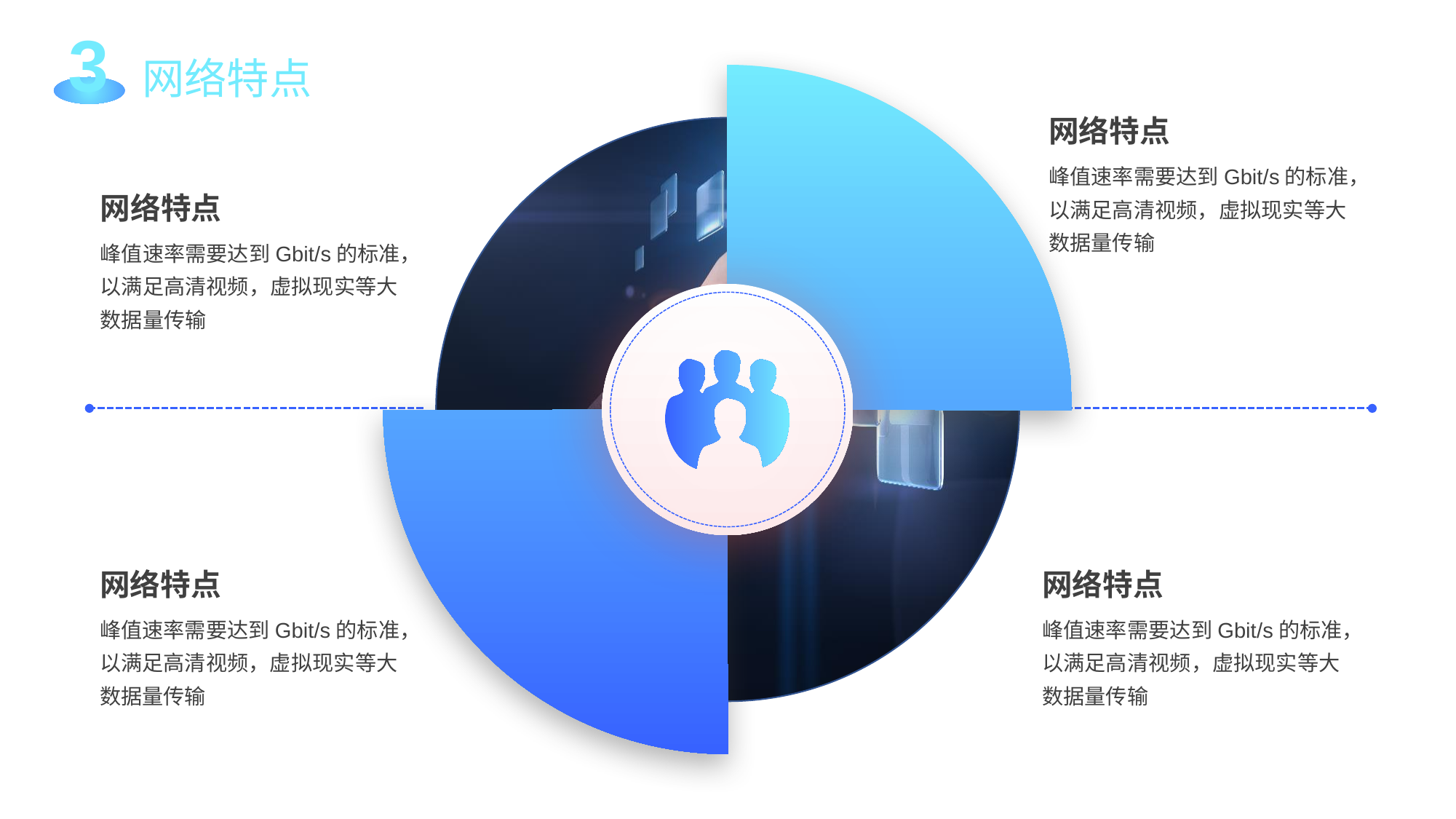

3

网络特点

网络特点
峰值速率需要达到Gbit/s的标准，以满足高清视频，虚拟现实等大数据量传输
网络特点
峰值速率需要达到Gbit/s的标准，以满足高清视频，虚拟现实等大数据量传输
网络特点
峰值速率需要达到Gbit/s的标准，以满足高清视频，虚拟现实等大数据量传输
网络特点
峰值速率需要达到Gbit/s的标准，以满足高清视频，虚拟现实等大数据量传输